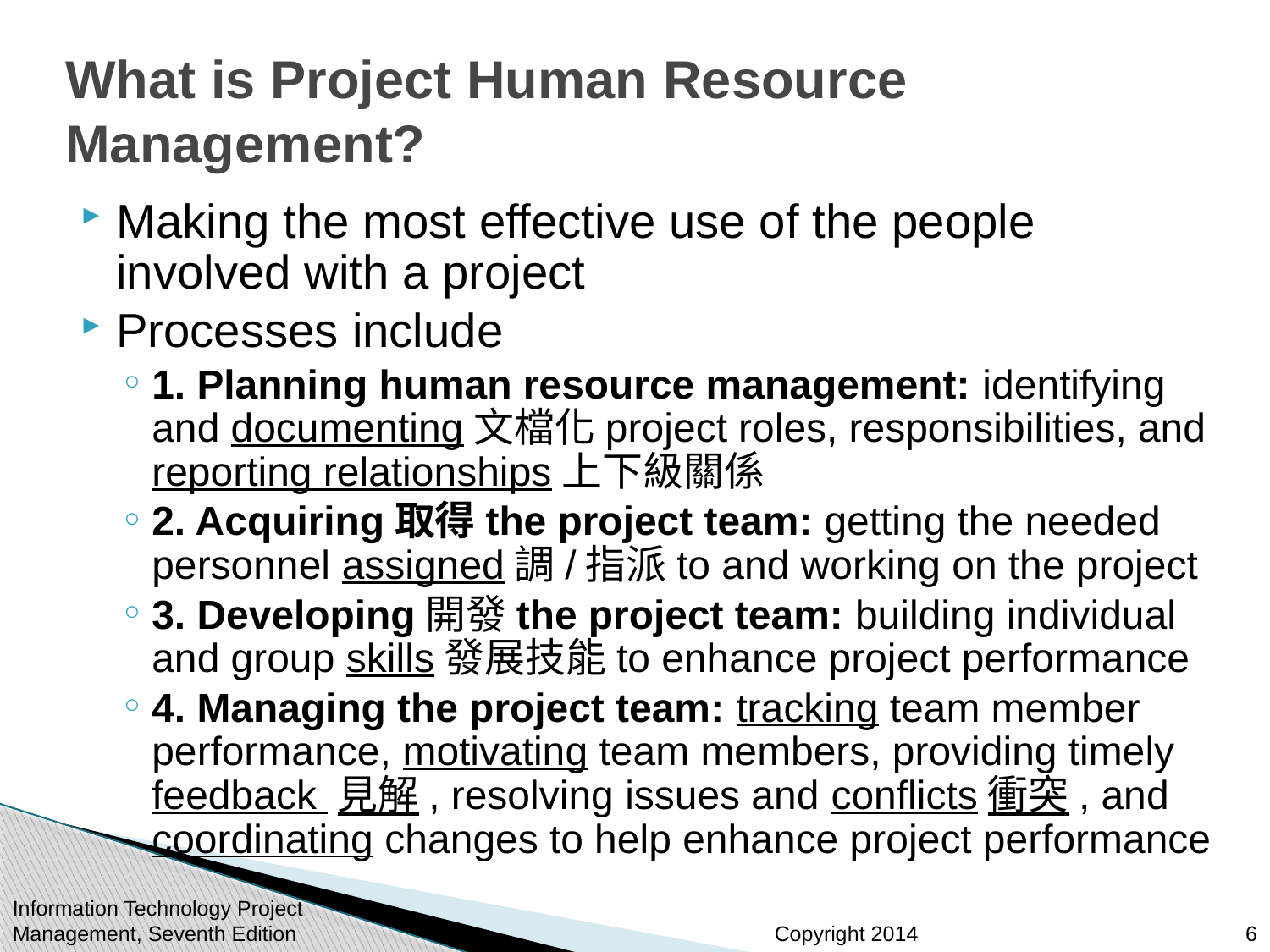

# What is Project Human Resource Management?
Making the most effective use of the people involved with a project
Processes include
1. Planning human resource management: identifying and documenting文檔化project roles, responsibilities, and reporting relationships上下級關係
2. Acquiring取得the project team: getting the needed personnel assigned調/指派to and working on the project
3. Developing開發the project team: building individual and group skills發展技能to enhance project performance
4. Managing the project team: tracking team member performance, motivating team members, providing timely feedback 見解, resolving issues and conflicts衝突, and coordinating changes to help enhance project performance
Information Technology Project Management, Seventh Edition
6